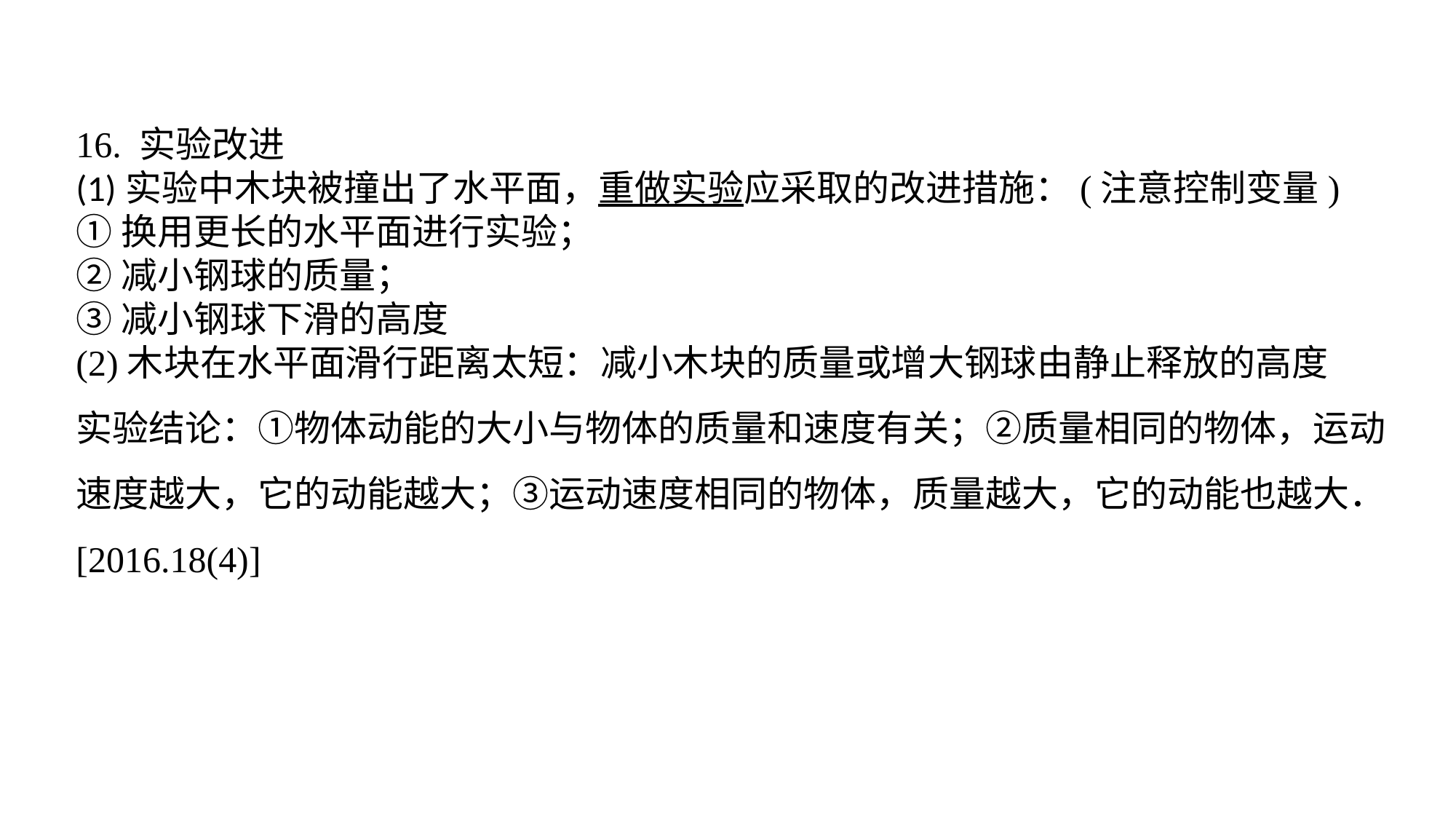

16. 实验改进(1)实验中木块被撞出了水平面，重做实验应采取的改进措施：(注意控制变量)①换用更长的水平面进行实验；②减小钢球的质量；③减小钢球下滑的高度(2)木块在水平面滑行距离太短：减小木块的质量或增大钢球由静止释放的高度实验结论：①物体动能的大小与物体的质量和速度有关；②质量相同的物体，运动速度越大，它的动能越大；③运动速度相同的物体，质量越大，它的动能也越大．[2016.18(4)]